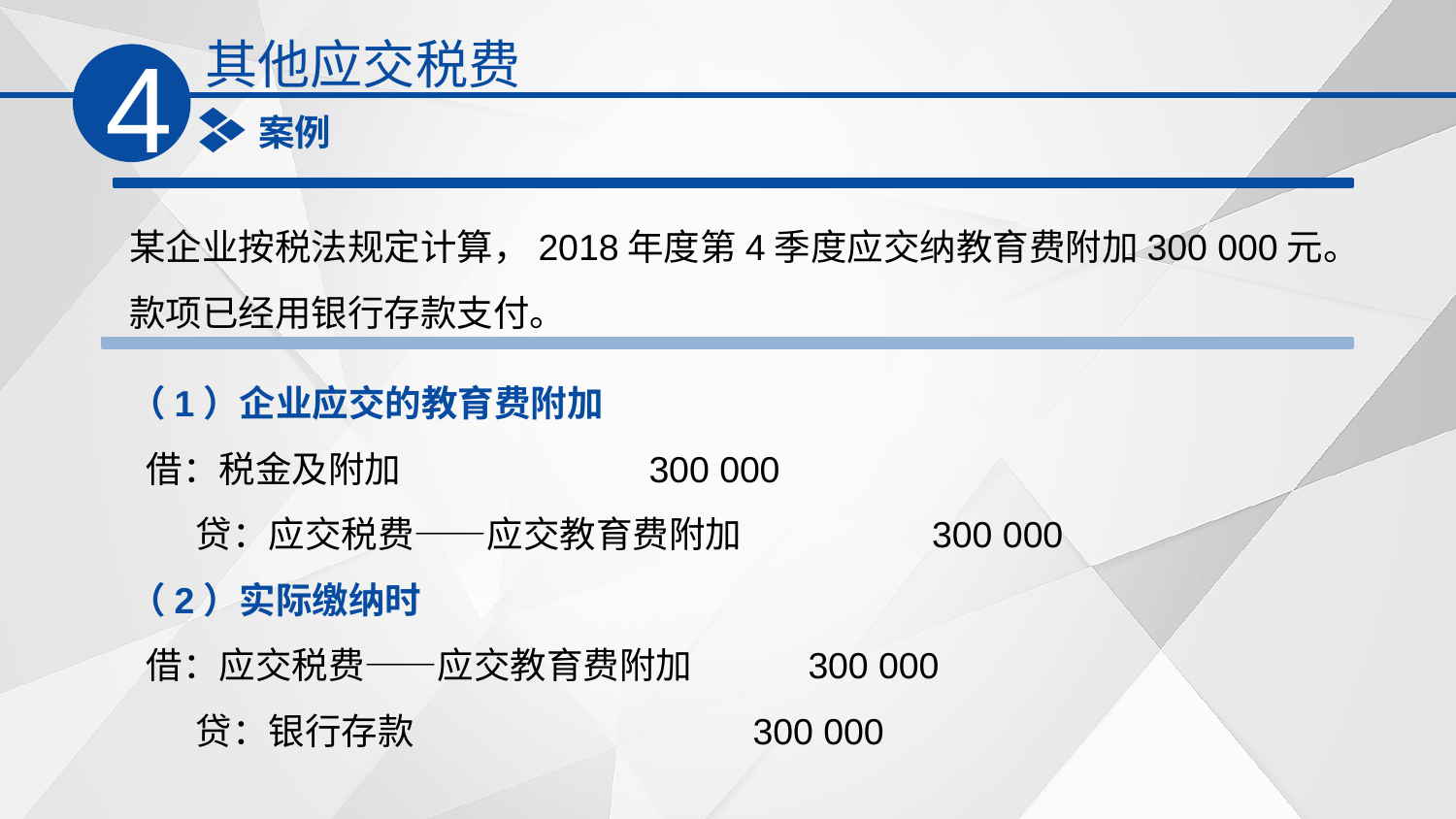

其他应交税费
4

案例

某企业按税法规定计算，2018年度第4季度应交纳教育费附加300 000元。款项已经用银行存款支付。

（1）企业应交的教育费附加
 借：税金及附加                             300 000
       贷：应交税费——应交教育费附加                      300 000
（2）实际缴纳时
 借：应交税费——应交教育费附加             300 000
       贷：银行存款                                        300 000